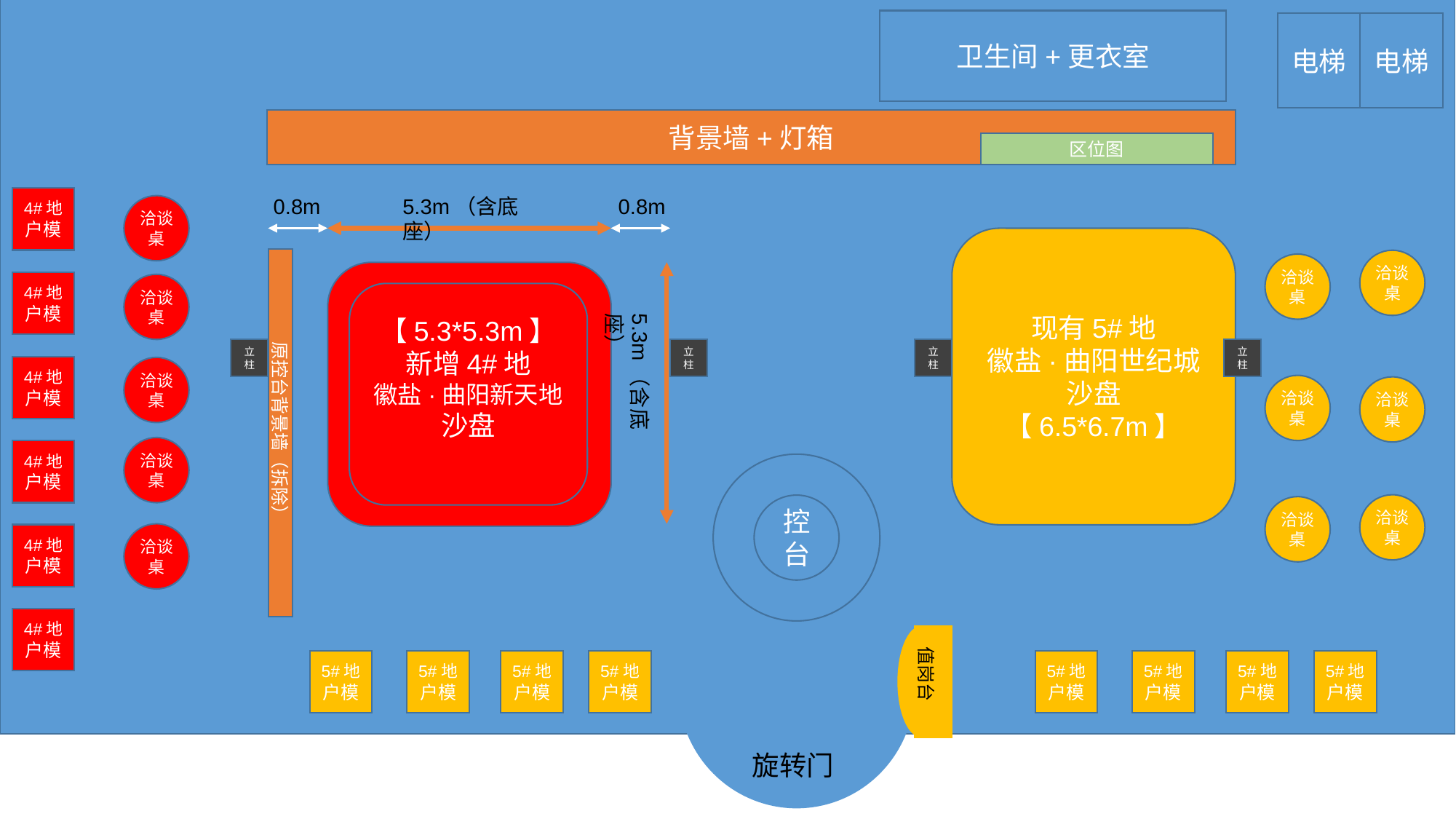

卫生间+更衣室
电梯
电梯
背景墙+灯箱
区位图
5.3m（含底座）
4#地
户模
0.8m
0.8m
洽谈桌
现有5#地
徽盐·曲阳世纪城
沙盘
【6.5*6.7m】
原控台背景墙（拆除）
洽谈桌
洽谈桌

4#地
户模
洽谈桌
【5.3*5.3m】
新增4#地
徽盐·曲阳新天地
沙盘

立柱
立柱
立柱
立柱
4#地
户模
洽谈桌
5.3m（含底座）
洽谈桌
洽谈桌
洽谈桌
4#地
户模

控台
洽谈桌
洽谈桌
洽谈桌
4#地
户模

4#地
户模

值岗台
5#地
户模
5#地
户模
5#地
户模
5#地
户模
5#地
户模
5#地
户模
5#地
户模
5#地
户模
旋转门